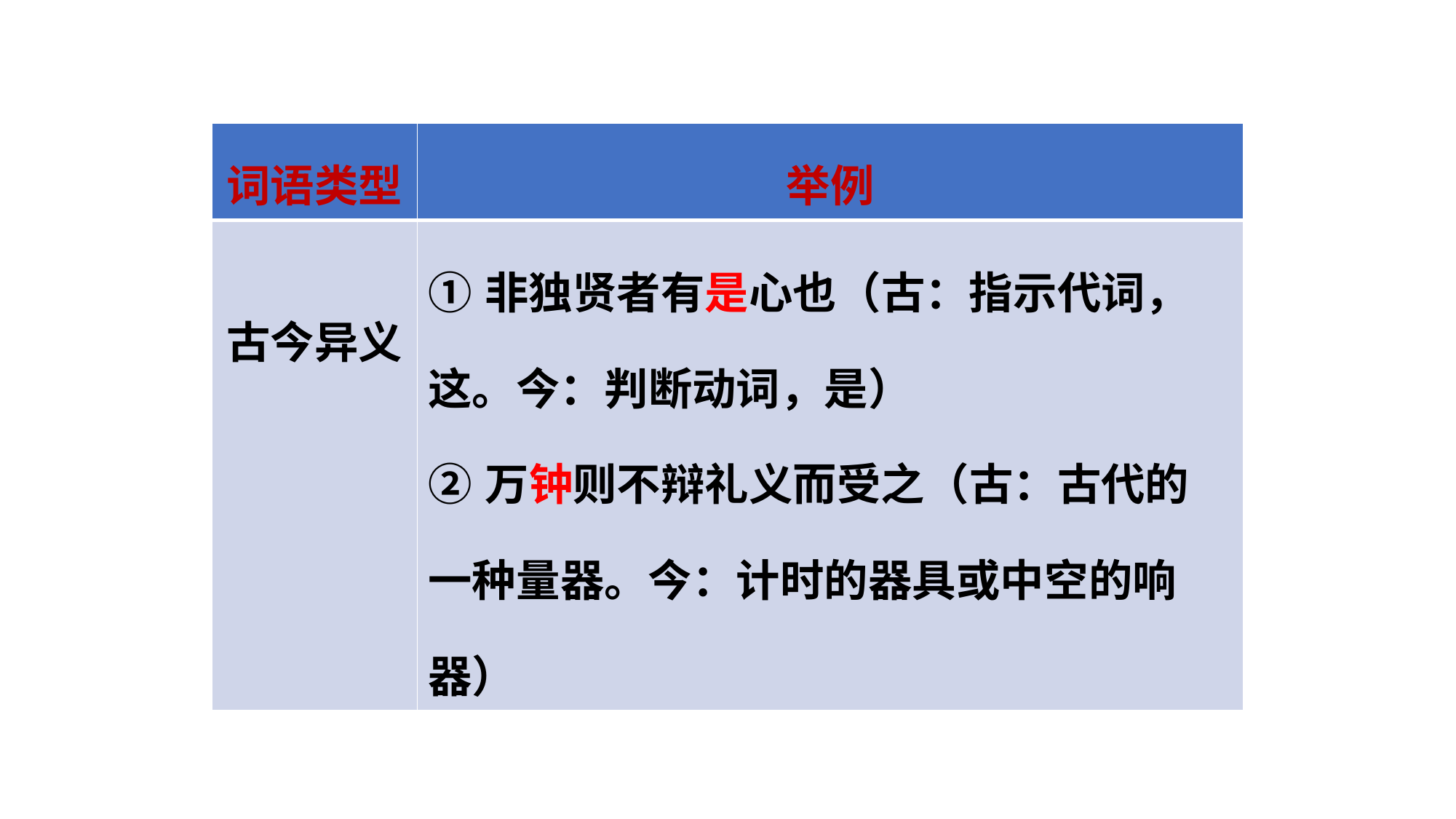

| 词语类型 | 举例 |
| --- | --- |
| 古今异义 | ①非独贤者有是心也（古：指示代词，这。今：判断动词，是） ②万钟则不辩礼义而受之（古：古代的一种量器。今：计时的器具或中空的响器） |